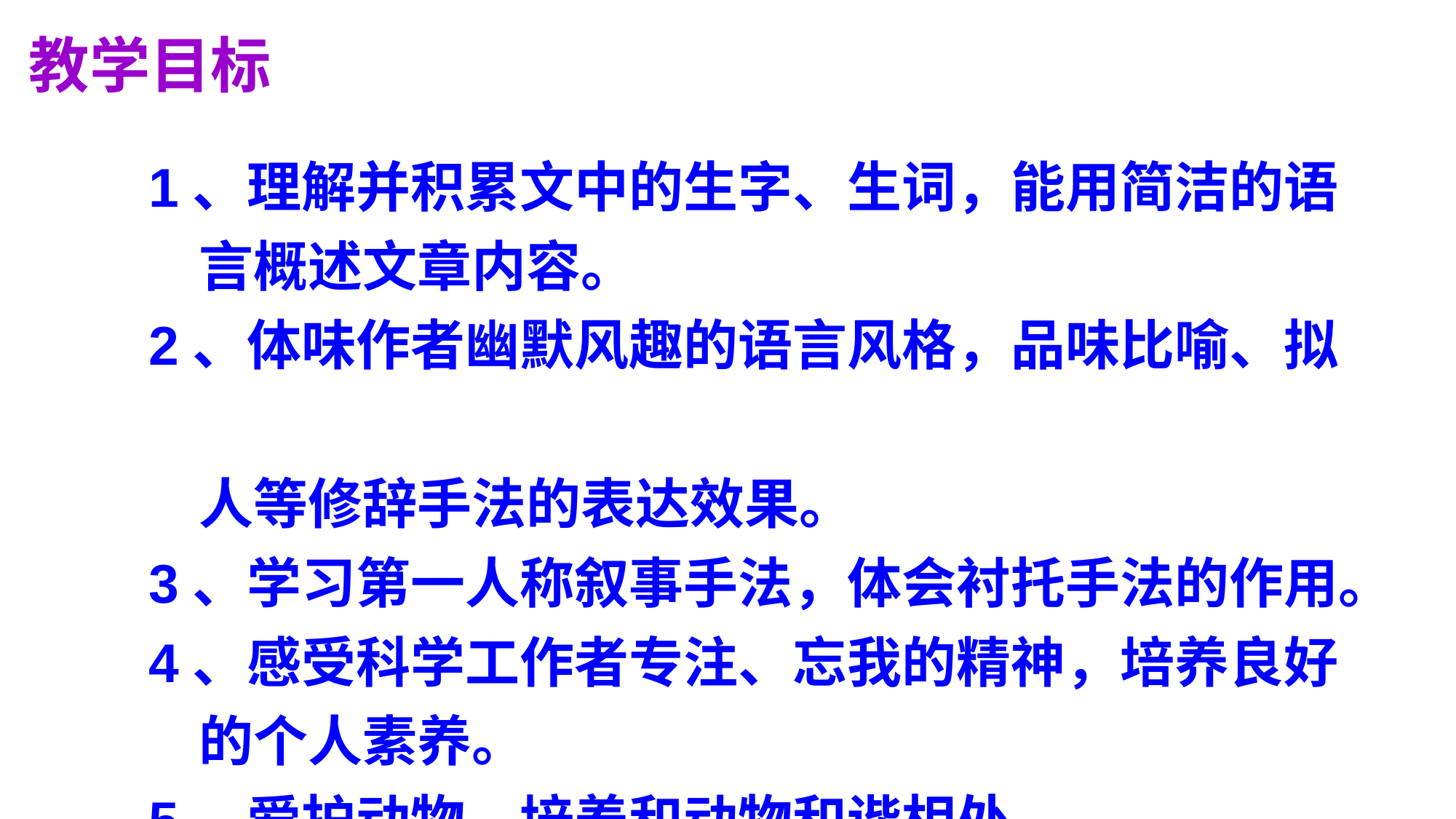

教学目标
1、理解并积累文中的生字、生词，能用简洁的语
   言概述文章内容。
2、体味作者幽默风趣的语言风格，品味比喻、拟
   人等修辞手法的表达效果。
3、学习第一人称叙事手法，体会衬托手法的作用。
4、感受科学工作者专注、忘我的精神，培养良好
   的个人素养。
5、爱护动物，培养和动物和谐相处。